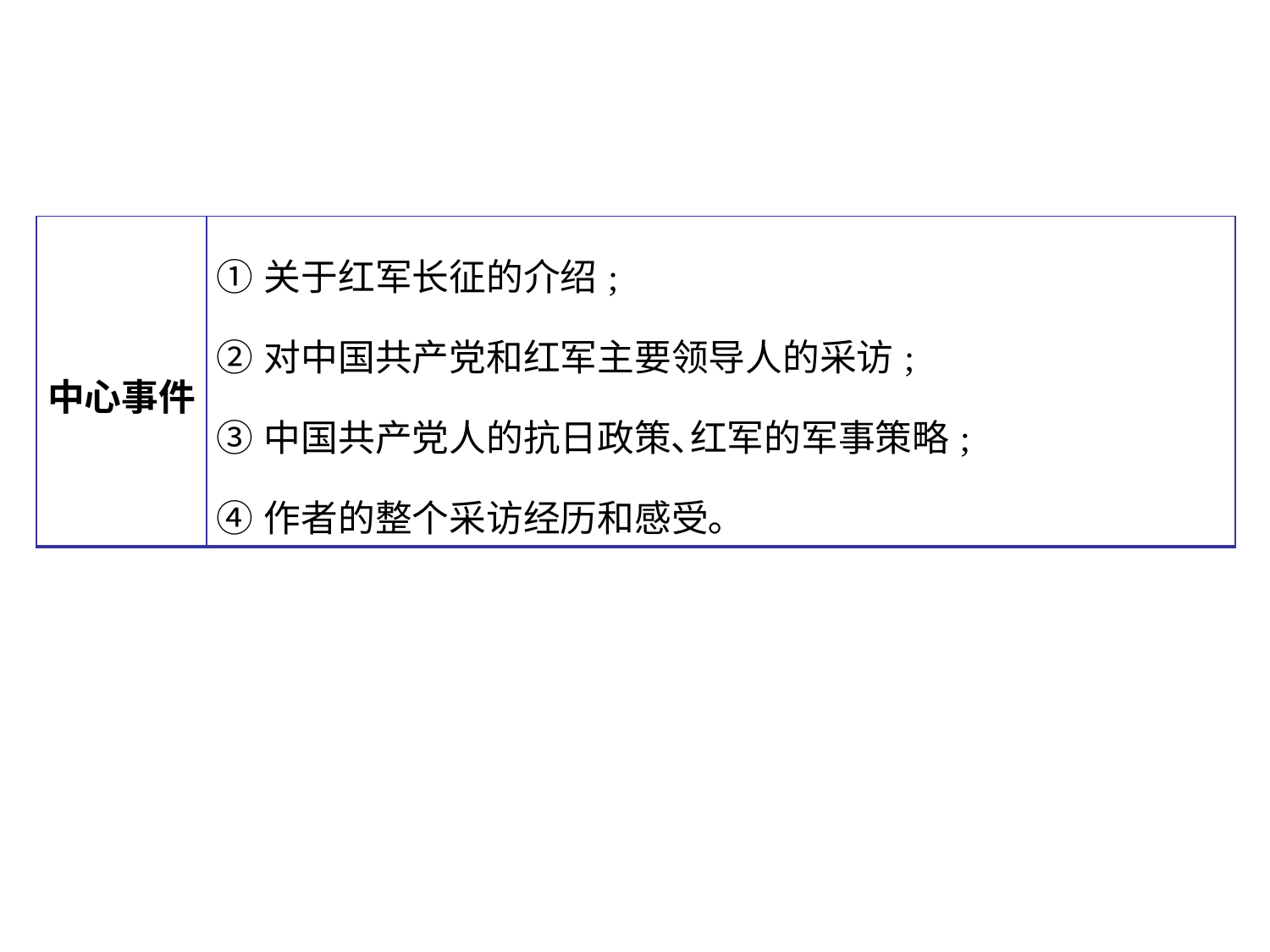

| 中心事件 | ①关于红军长征的介绍; ②对中国共产党和红军主要领导人的采访; ③中国共产党人的抗日政策､红军的军事策略; ④作者的整个采访经历和感受｡ |
| --- | --- |